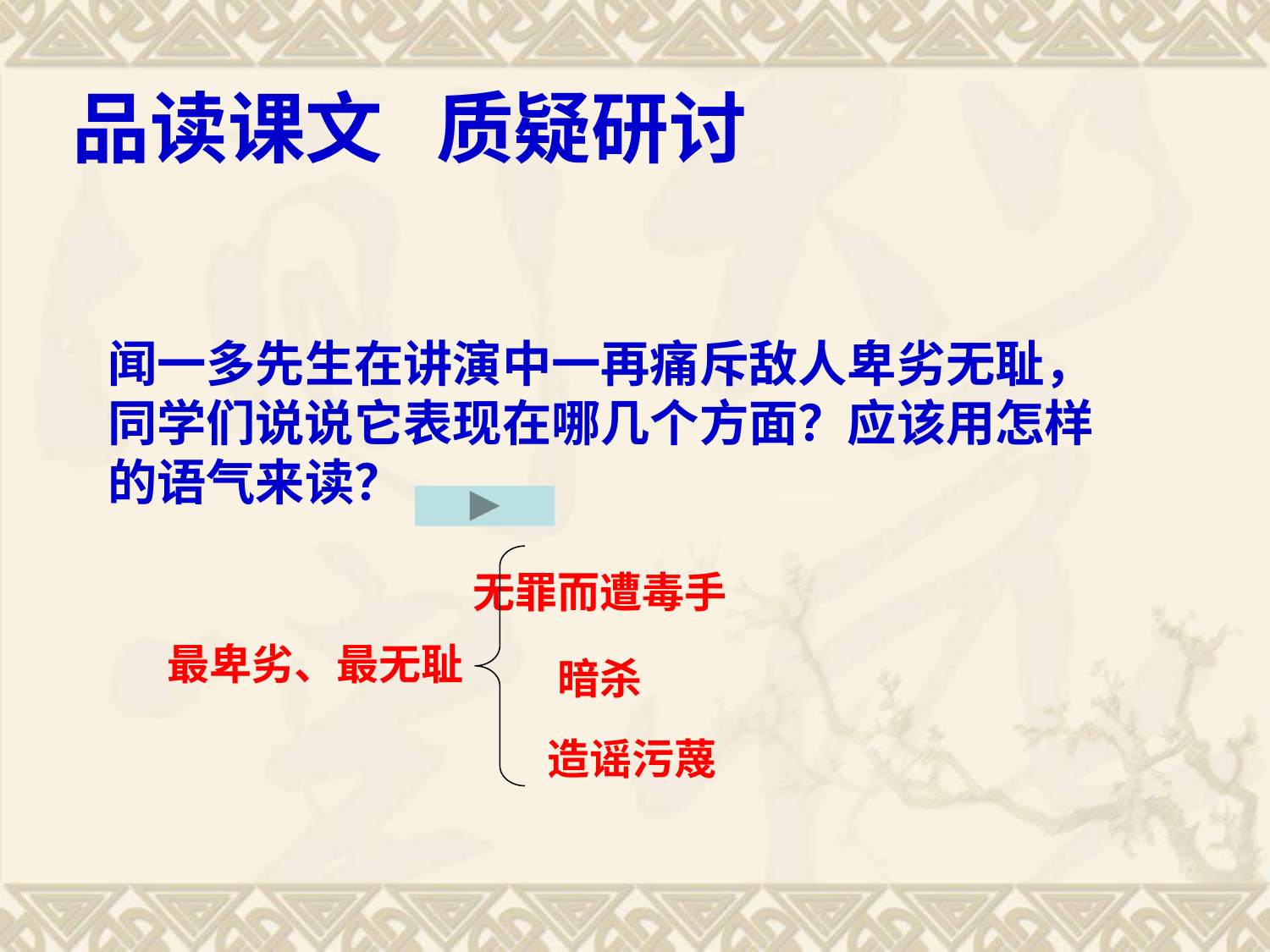

# 品读课文   质疑研讨
一、朗读一至三自然段
闻一多先生在讲演中一再痛斥敌人卑劣无耻，同学们说说它表现在哪几个方面？应该用怎样的语气来读？
                               无罪而遭毒手
最卑劣、最无耻

暗杀
造谣污蔑